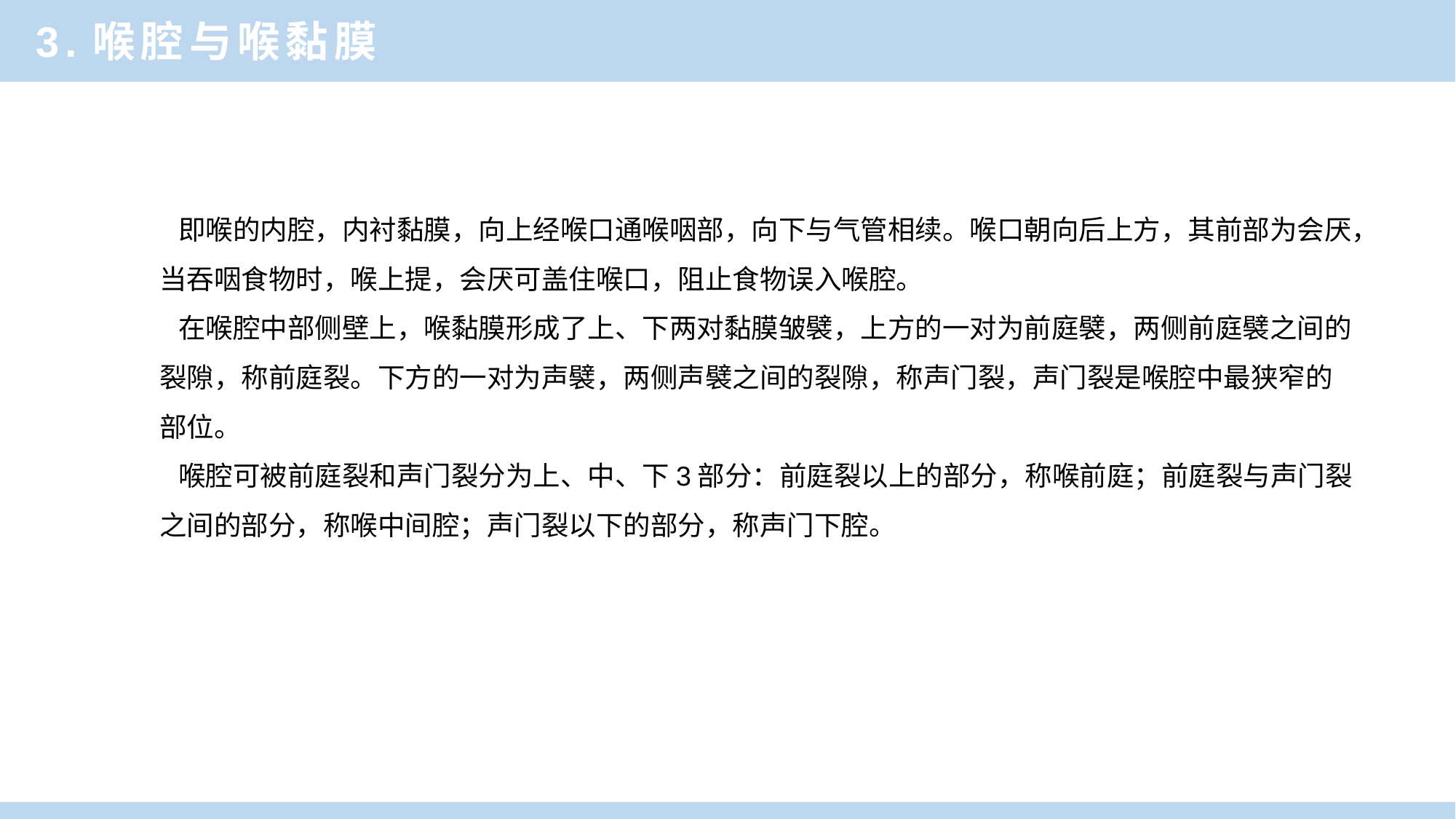

3.喉腔与喉黏膜
  即喉的内腔，内衬黏膜，向上经喉口通喉咽部，向下与气管相续。喉口朝向后上方，其前部为会厌，当吞咽食物时，喉上提，会厌可盖住喉口，阻止食物误入喉腔。
  在喉腔中部侧壁上，喉黏膜形成了上、下两对黏膜皱襞，上方的一对为前庭襞，两侧前庭襞之间的裂隙，称前庭裂。下方的一对为声襞，两侧声襞之间的裂隙，称声门裂，声门裂是喉腔中最狭窄的部位。
  喉腔可被前庭裂和声门裂分为上、中、下3部分：前庭裂以上的部分，称喉前庭；前庭裂与声门裂之间的部分，称喉中间腔；声门裂以下的部分，称声门下腔。